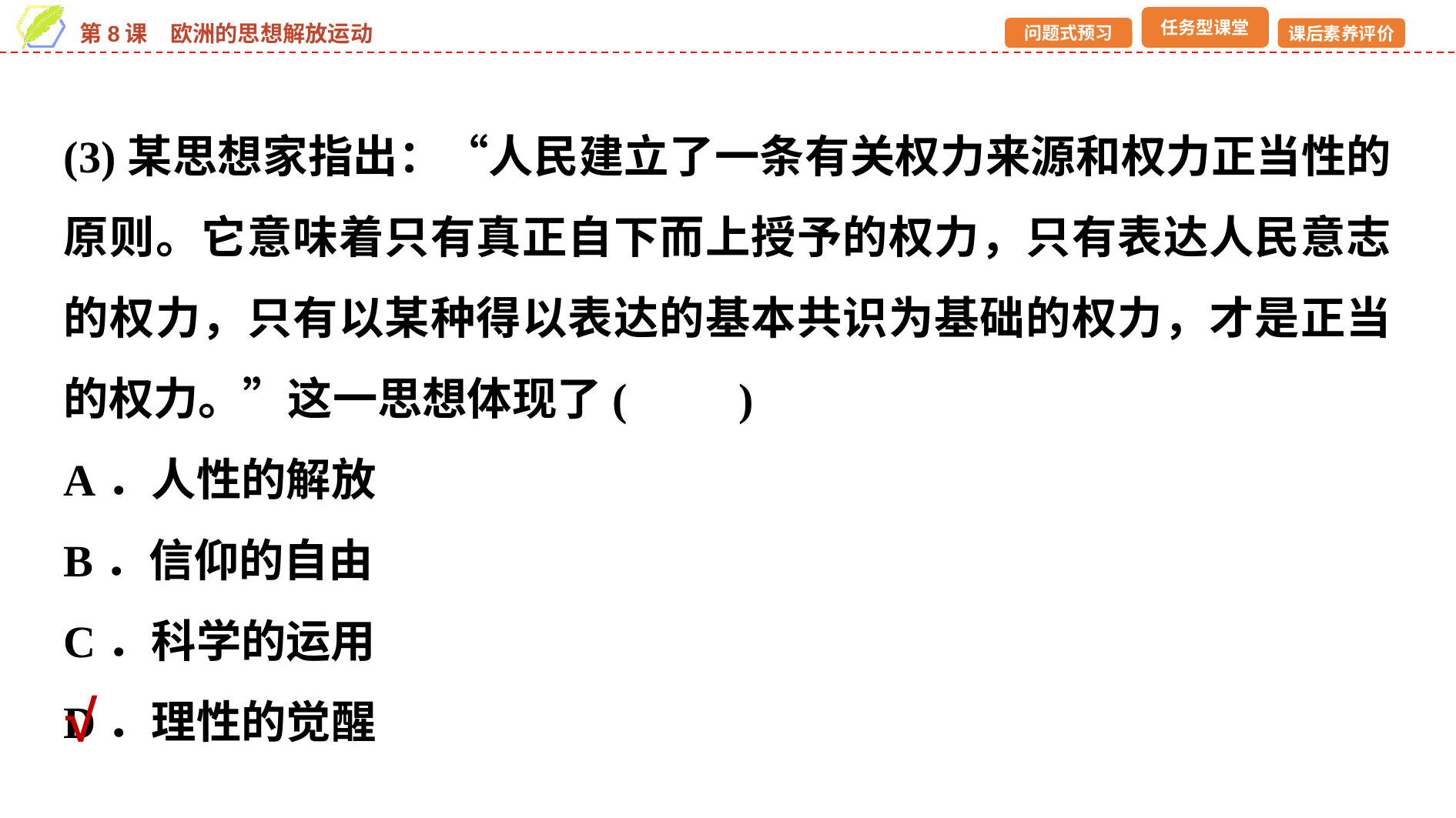

(3)某思想家指出：“人民建立了一条有关权力来源和权力正当性的原则。它意味着只有真正自下而上授予的权力，只有表达人民意志的权力，只有以某种得以表达的基本共识为基础的权力，才是正当的权力。”这一思想体现了(　　)
A．人性的解放
B．信仰的自由
C．科学的运用
D．理性的觉醒
√